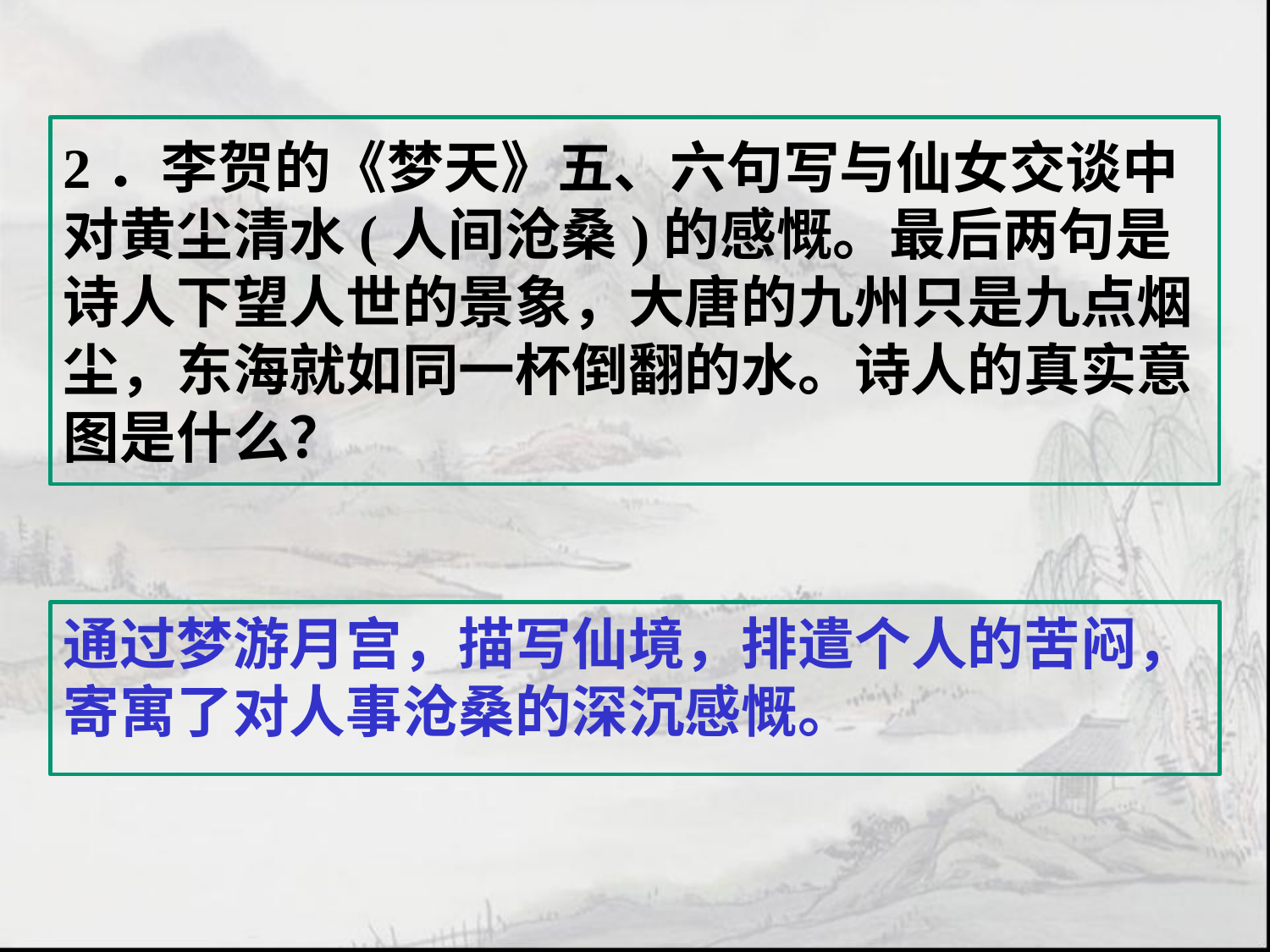

# 2．李贺的《梦天》五、六句写与仙女交谈中对黄尘清水(人间沧桑)的感慨。最后两句是诗人下望人世的景象，大唐的九州只是九点烟尘，东海就如同一杯倒翻的水。诗人的真实意图是什么？
通过梦游月宫，描写仙境，排遣个人的苦闷，寄寓了对人事沧桑的深沉感慨。